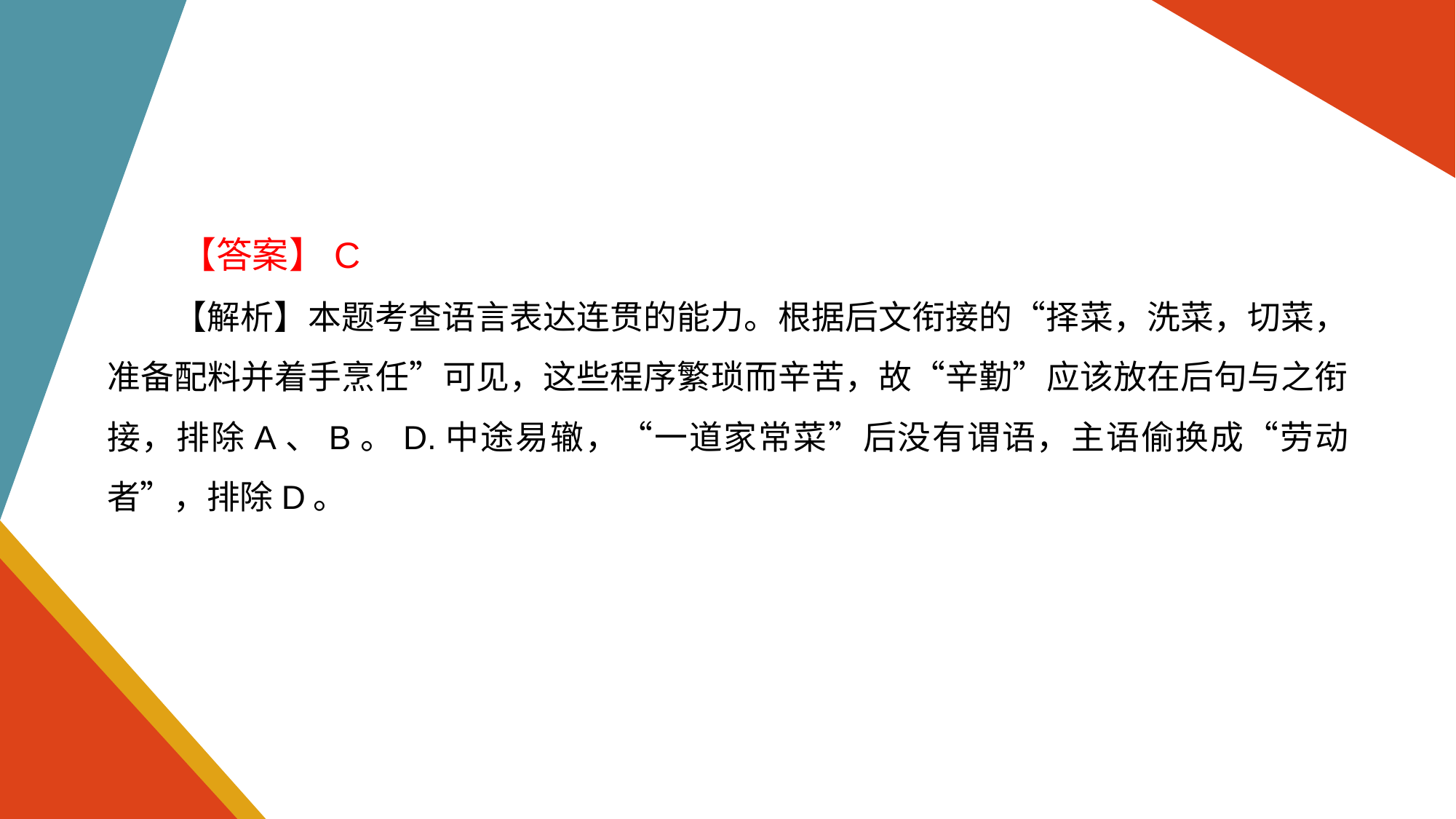

【答案】C
【解析】本题考查语言表达连贯的能力。根据后文衔接的“择菜，洗菜，切菜，准备配料并着手烹任”可见，这些程序繁琐而辛苦，故“辛勤”应该放在后句与之衔接，排除A、B。D.中途易辙，“一道家常菜”后没有谓语，主语偷换成“劳动者”，排除D。